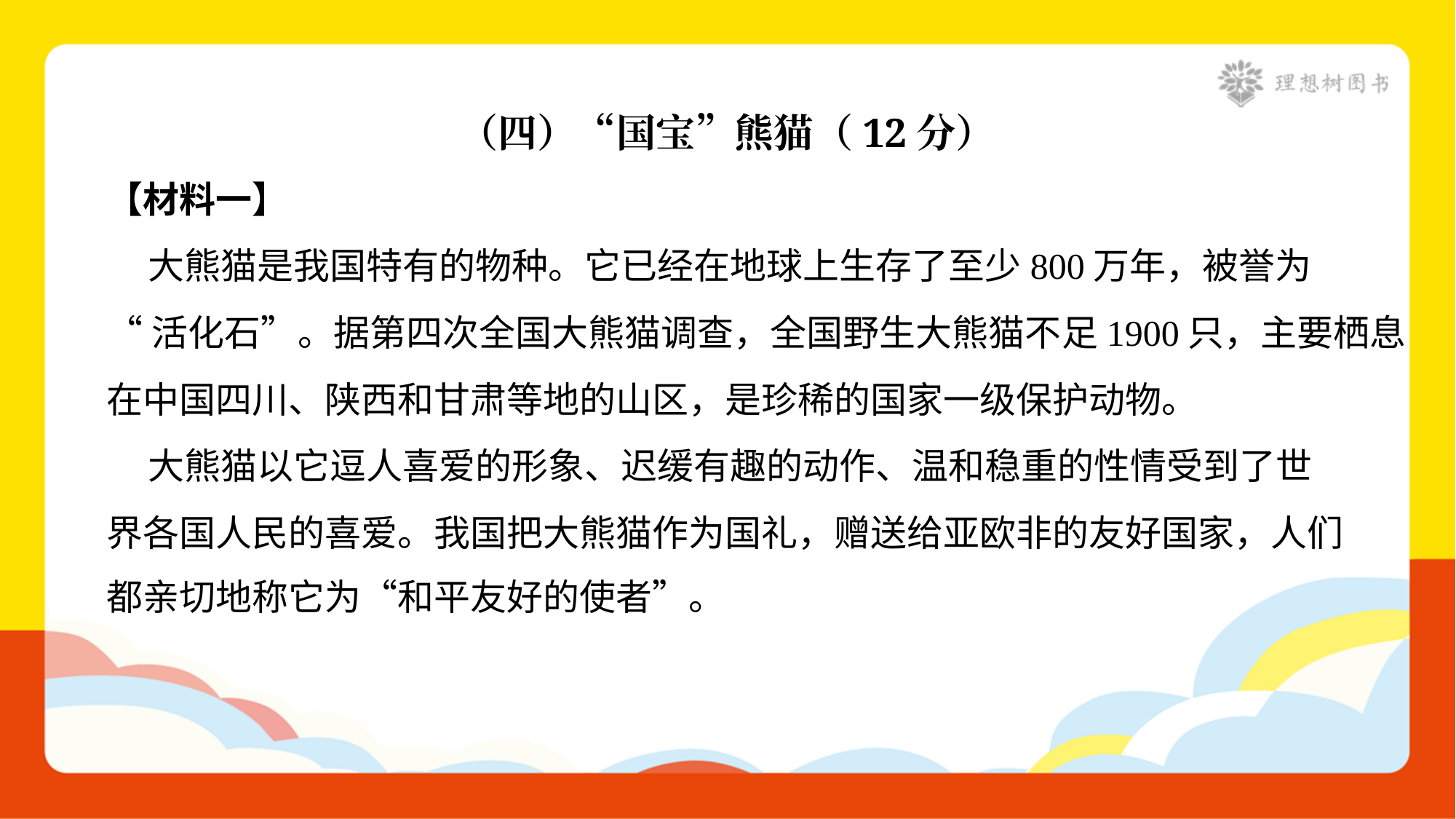

（四）“国宝”熊猫（12分）
【材料一】
    大熊猫是我国特有的物种。它已经在地球上生存了至少800万年，被誉为
“活化石”。据第四次全国大熊猫调查，全国野生大熊猫不足1900只，主要栖息
在中国四川、陕西和甘肃等地的山区，是珍稀的国家一级保护动物。
    大熊猫以它逗人喜爱的形象、迟缓有趣的动作、温和稳重的性情受到了世
界各国人民的喜爱。我国把大熊猫作为国礼，赠送给亚欧非的友好国家，人们
都亲切地称它为“和平友好的使者”。